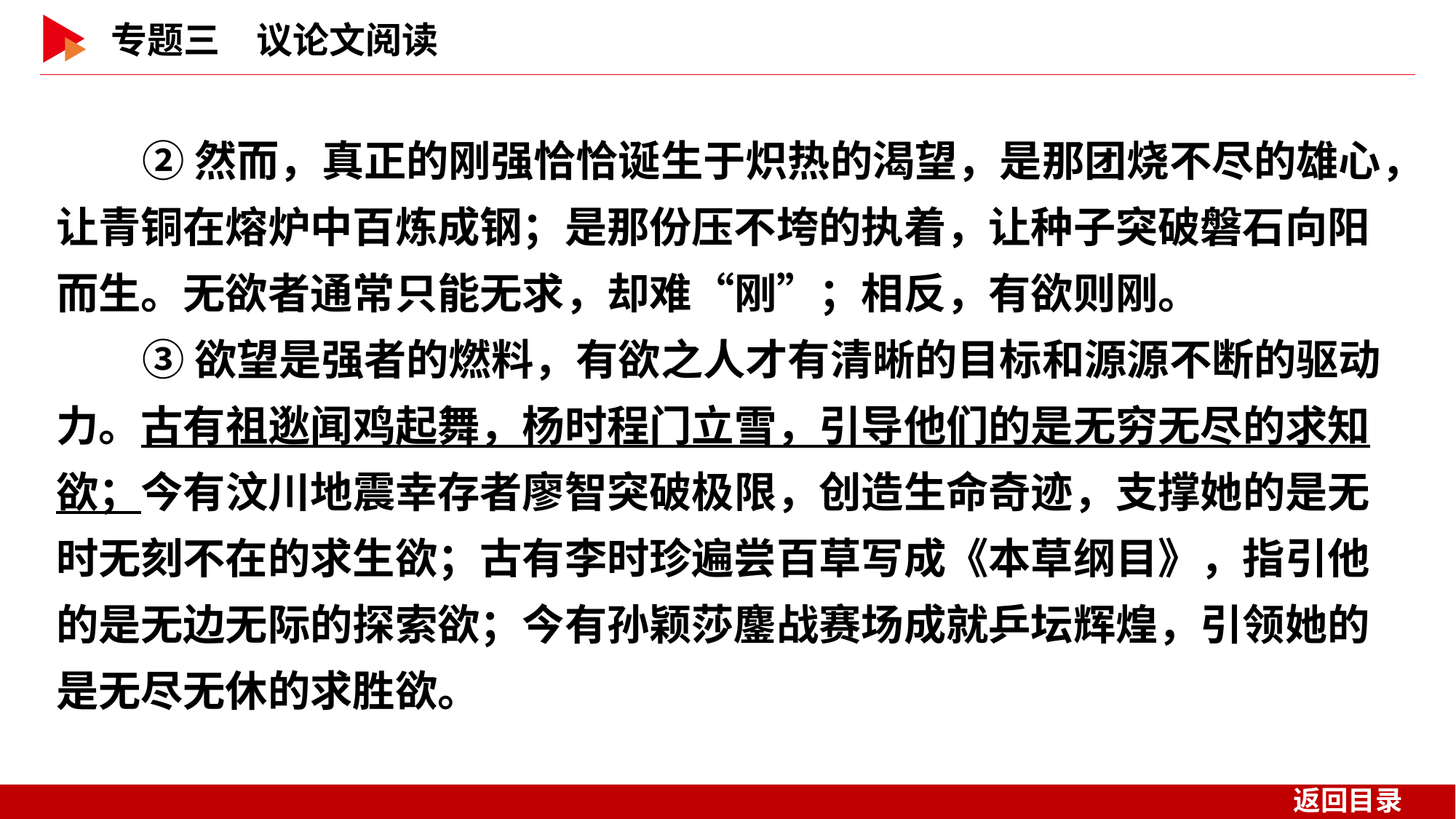

②然而，真正的刚强恰恰诞生于炽热的渴望，是那团烧不尽的雄心，让青铜在熔炉中百炼成钢；是那份压不垮的执着，让种子突破磐石向阳而生。无欲者通常只能无求，却难“刚”；相反，有欲则刚。
③欲望是强者的燃料，有欲之人才有清晰的目标和源源不断的驱动力。古有祖逖闻鸡起舞，杨时程门立雪，引导他们的是无穷无尽的求知欲；今有汶川地震幸存者廖智突破极限，创造生命奇迹，支撑她的是无时无刻不在的求生欲；古有李时珍遍尝百草写成《本草纲目》，指引他的是无边无际的探索欲；今有孙颖莎鏖战赛场成就乒坛辉煌，引领她的是无尽无休的求胜欲。